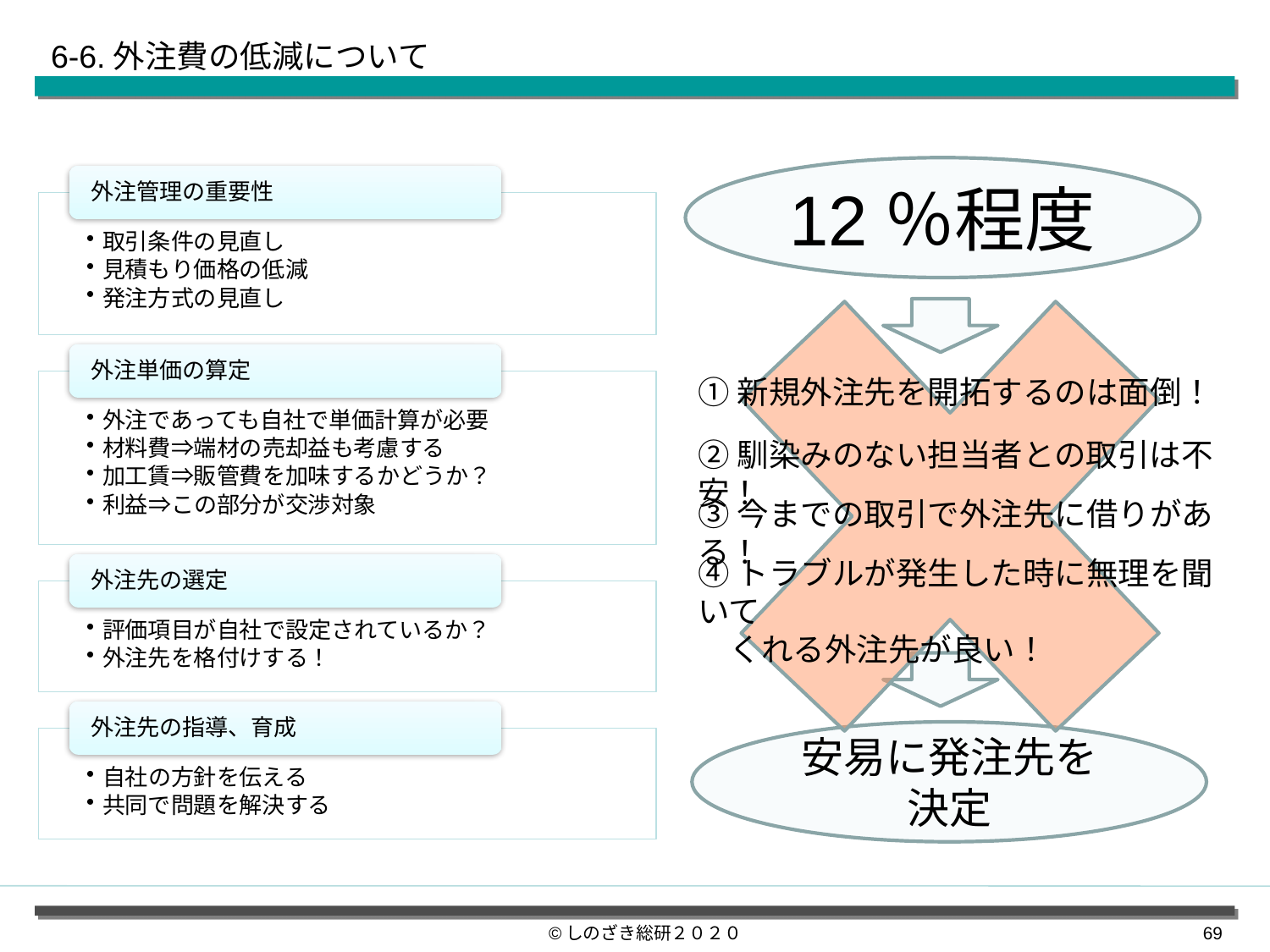

6-6.外注費の低減について
取引条件の見直し
見積もり価格の低減
発注方式の見直し
外注管理の重要性
外注であっても自社で単価計算が必要
材料費⇒端材の売却益も考慮する
加工賃⇒販管費を加味するかどうか？
利益⇒この部分が交渉対象
外注単価の算定
評価項目が自社で設定されているか？
外注先を格付けする！
外注先の選定
自社の方針を伝える
共同で問題を解決する
外注先の指導、育成
12％程度

①新規外注先を開拓するのは面倒！
②馴染みのない担当者との取引は不安！
③今までの取引で外注先に借りがある！
④トラブルが発生した時に無理を聞いて
　くれる外注先が良い！

安易に発注先を
決定
©しのざき総研２０２０
69